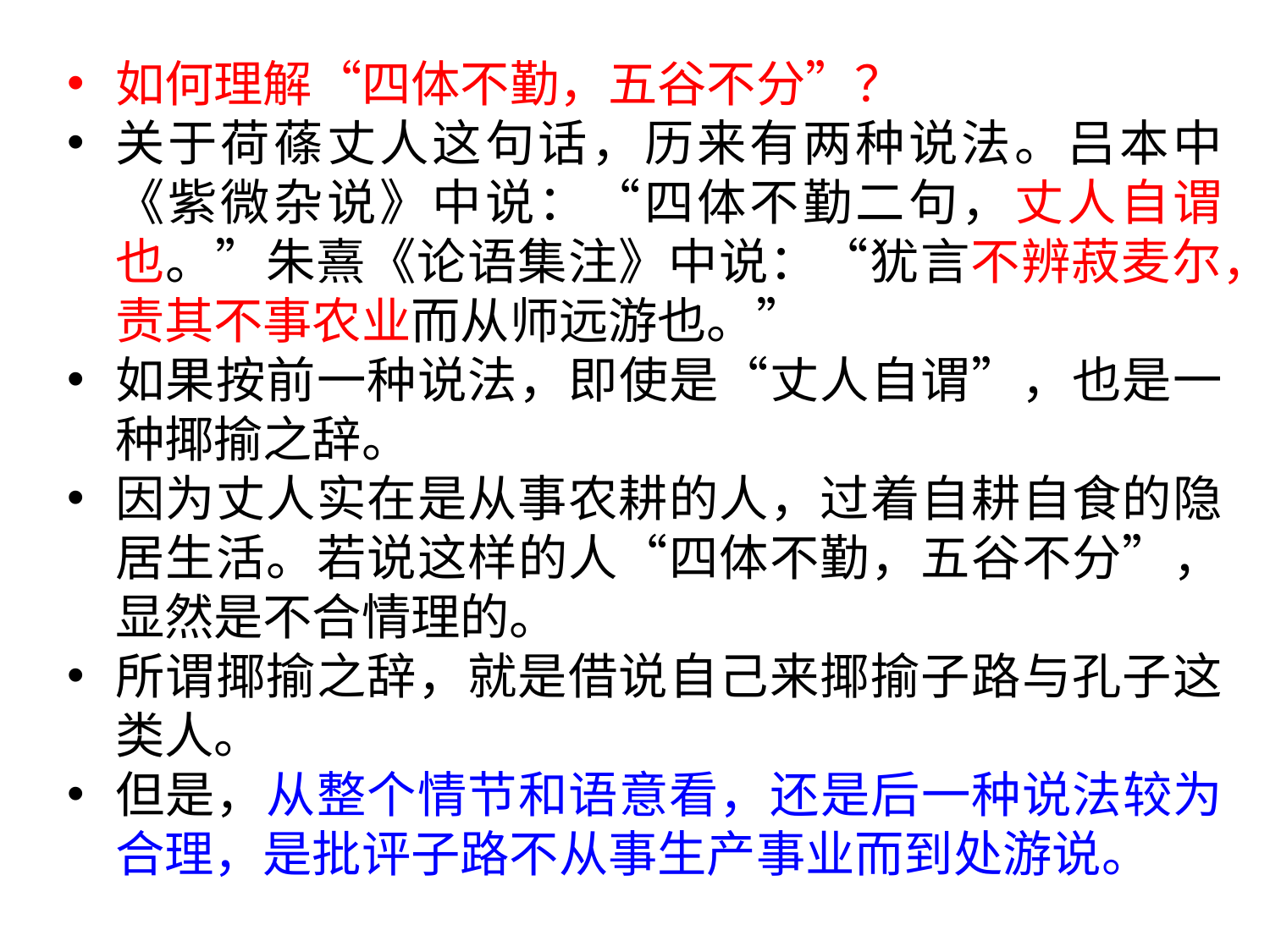

如何理解“四体不勤，五谷不分”？
关于荷蓧丈人这句话，历来有两种说法。吕本中《紫微杂说》中说：“四体不勤二句，丈人自谓也。”朱熹《论语集注》中说：“犹言不辨菽麦尔，责其不事农业而从师远游也。”
如果按前一种说法，即使是“丈人自谓”，也是一种揶揄之辞。
因为丈人实在是从事农耕的人，过着自耕自食的隐居生活。若说这样的人“四体不勤，五谷不分”，显然是不合情理的。
所谓揶揄之辞，就是借说自己来揶揄子路与孔子这类人。
但是，从整个情节和语意看，还是后一种说法较为合理，是批评子路不从事生产事业而到处游说。